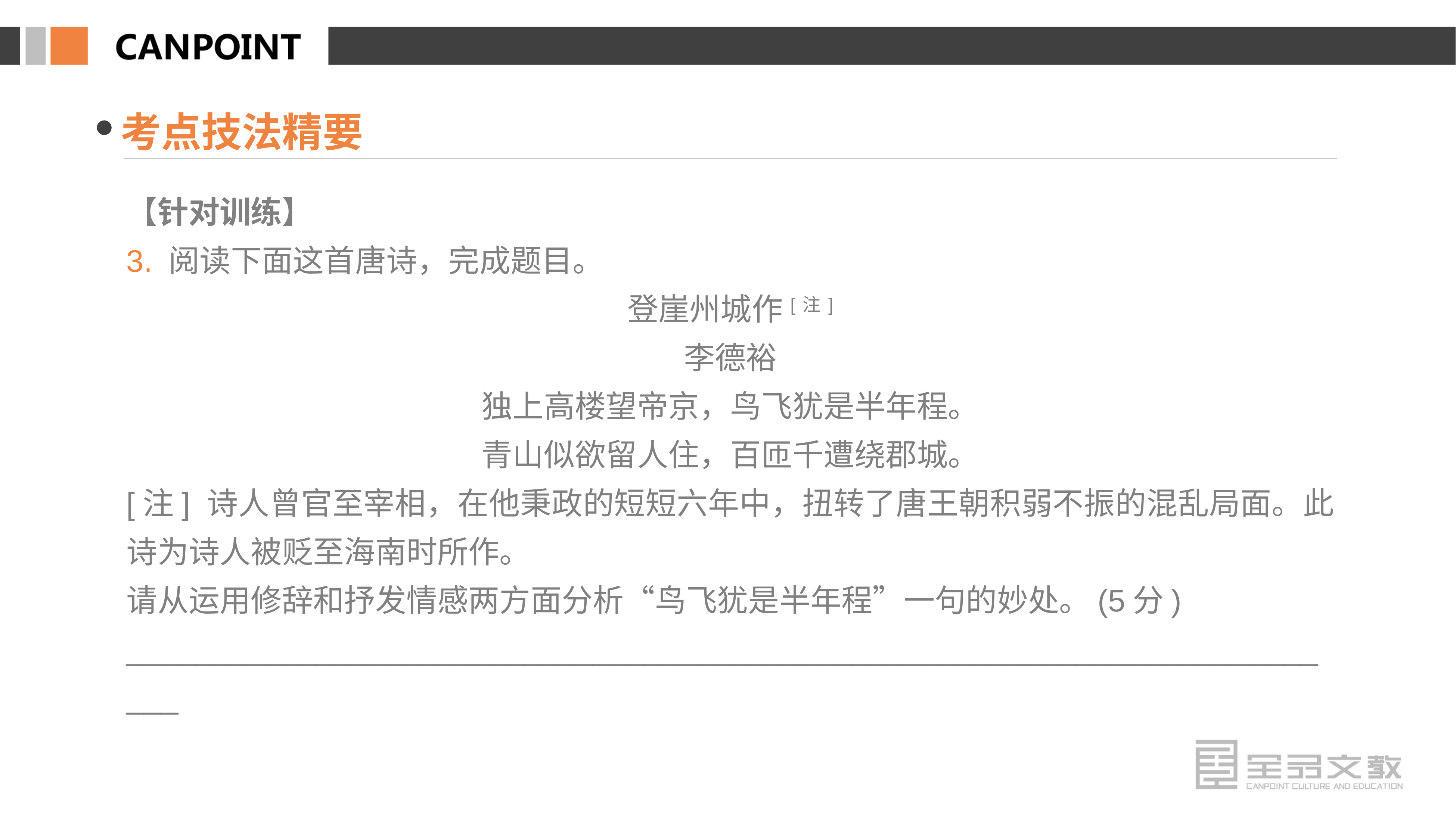

考点技法精要

【针对训练】
3. 阅读下面这首唐诗，完成题目。
登崖州城作[注]
李德裕
独上高楼望帝京，鸟飞犹是半年程。
青山似欲留人住，百匝千遭绕郡城。
[注] 诗人曾官至宰相，在他秉政的短短六年中，扭转了唐王朝积弱不振的混乱局面。此诗为诗人被贬至海南时所作。
请从运用修辞和抒发情感两方面分析“鸟飞犹是半年程”一句的妙处。(5分)
________________________________________________________________________